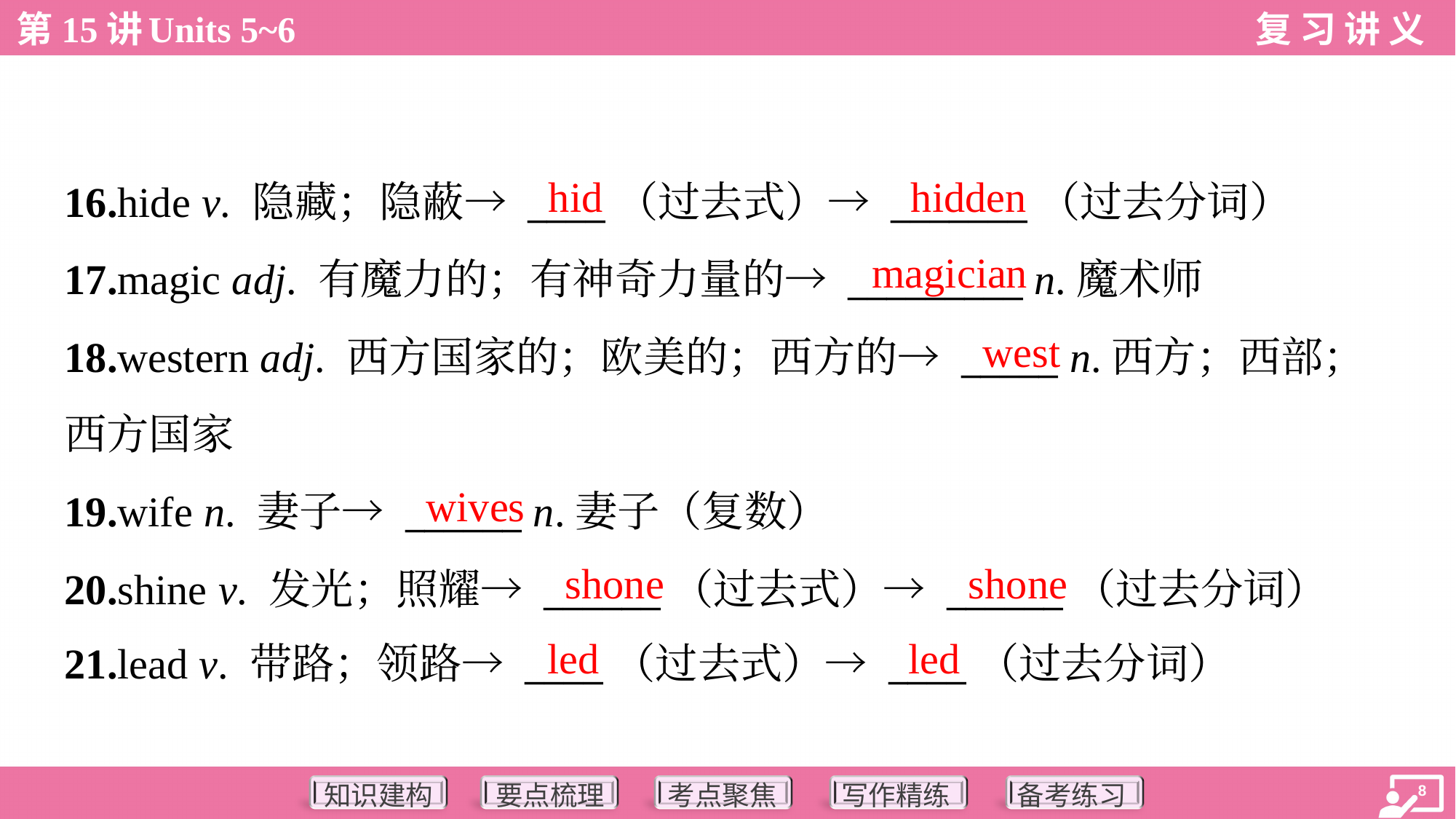

hid
hidden
16.hide v. 隐藏；隐蔽→ ____（过去式）→ _______（过去分词）
17.magic adj. 有魔力的；有神奇力量的→ _________ n.魔术师
18.western adj. 西方国家的；欧美的；西方的→ _____ n.西方；西部；
西方国家
19.wife n. 妻子→ ______ n.妻子（复数）
20.shine v. 发光；照耀→ ______（过去式）→ ______（过去分词）
21.lead v. 带路；领路→ ____（过去式）→ ____（过去分词）
magician
west
wives
shone
shone
led
led